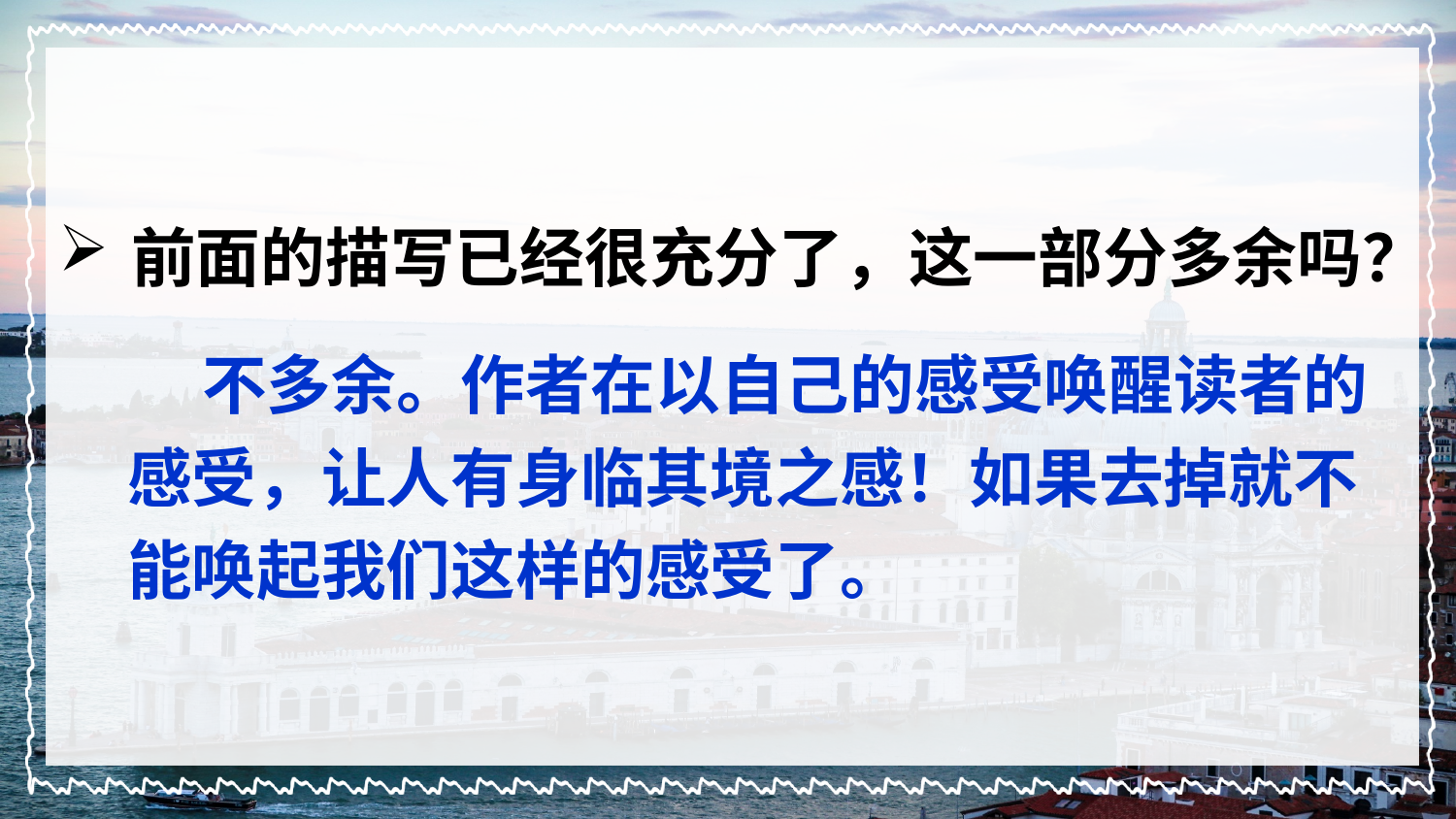

前面的描写已经很充分了，这一部分多余吗？
    不多余。作者在以自己的感受唤醒读者的感受，让人有身临其境之感！如果去掉就不能唤起我们这样的感受了。